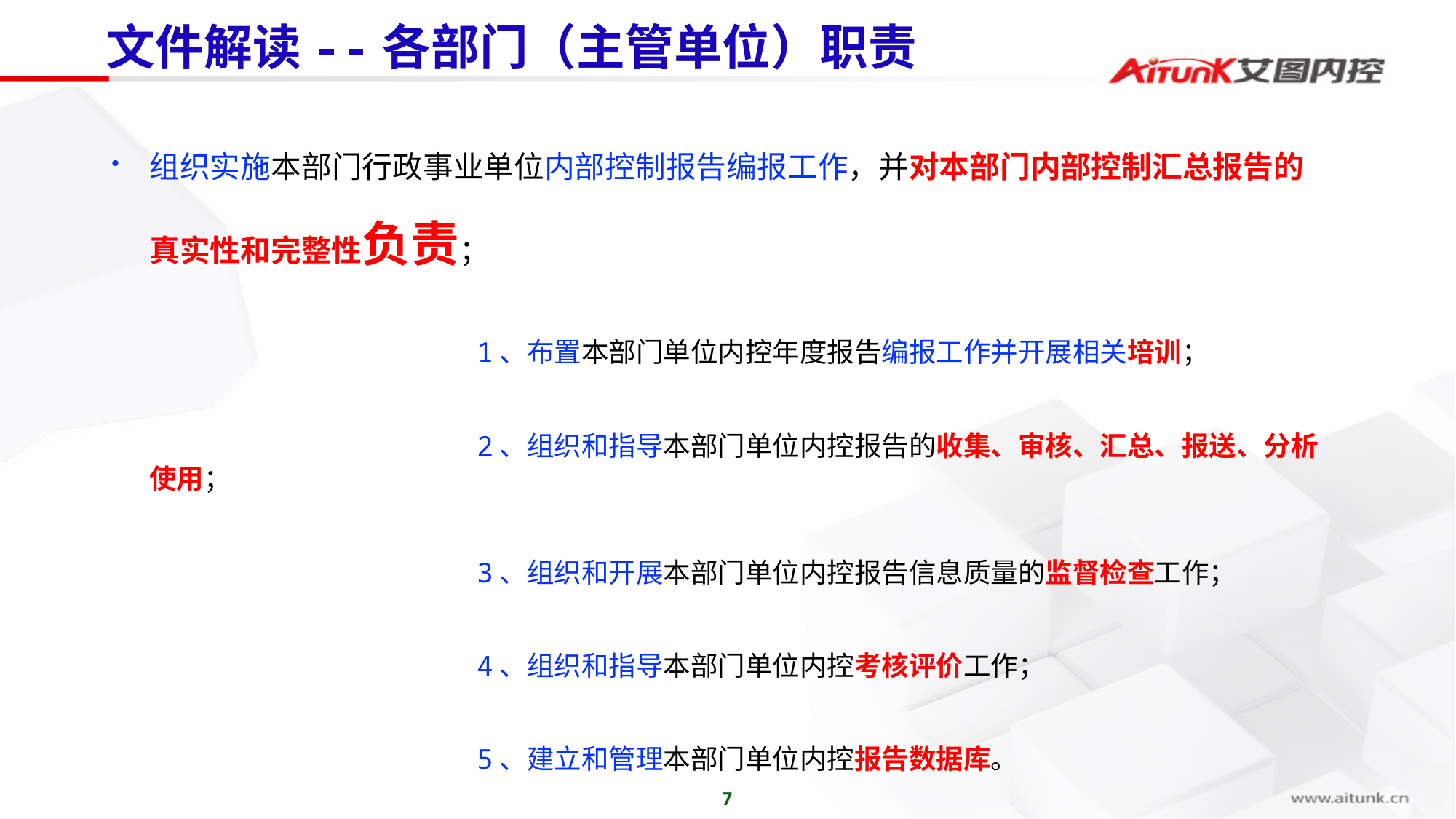

# 文件解读--各部门（主管单位）职责
组织实施本部门行政事业单位内部控制报告编报工作，并对本部门内部控制汇总报告的真实性和完整性负责；
			1、布置本部门单位内控年度报告编报工作并开展相关培训；
			2、组织和指导本部门单位内控报告的收集、审核、汇总、报送、分析使用；
			3、组织和开展本部门单位内控报告信息质量的监督检查工作；
			4、组织和指导本部门单位内控考核评价工作；
			5、建立和管理本部门单位内控报告数据库。
7
7